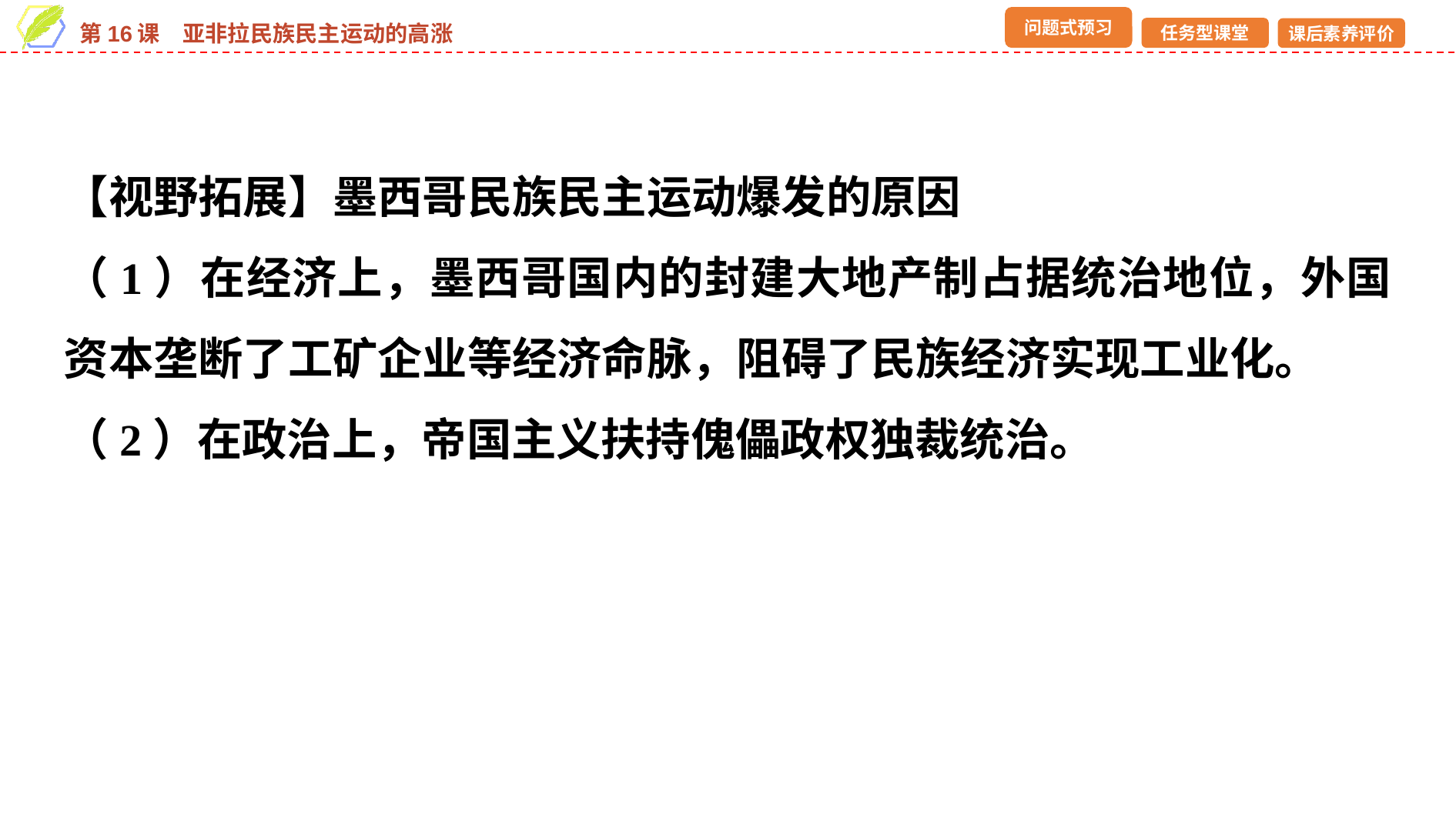

【视野拓展】墨西哥民族民主运动爆发的原因
（1）在经济上，墨西哥国内的封建大地产制占据统治地位，外国资本垄断了工矿企业等经济命脉，阻碍了民族经济实现工业化。
（2）在政治上，帝国主义扶持傀儡政权独裁统治。